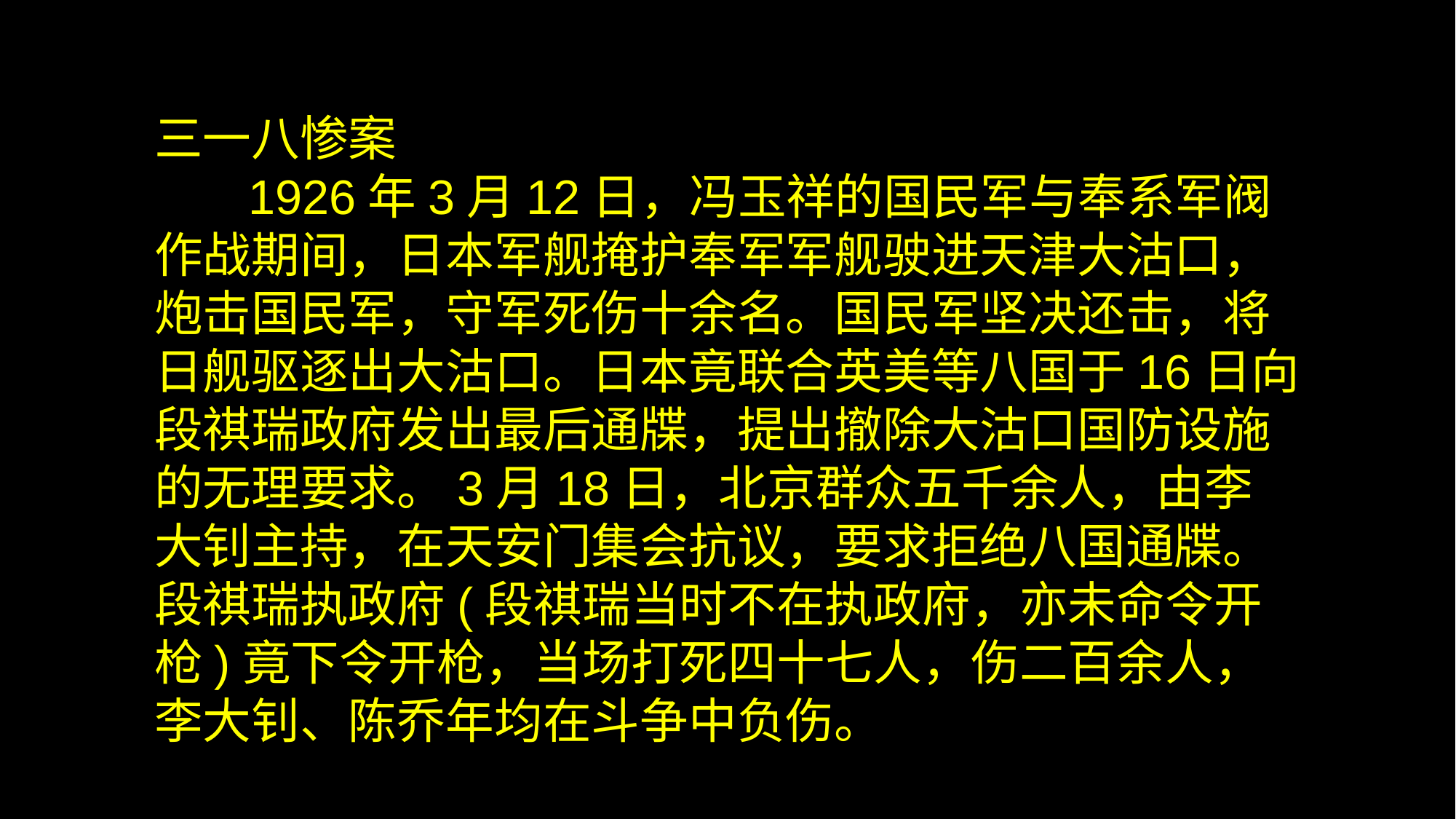

三一八惨案
       1926年3月12日，冯玉祥的国民军与奉系军阀作战期间，日本军舰掩护奉军军舰驶进天津大沽口，炮击国民军，守军死伤十余名。国民军坚决还击，将日舰驱逐出大沽口。日本竟联合英美等八国于16日向段祺瑞政府发出最后通牒，提出撤除大沽口国防设施的无理要求。3月18日，北京群众五千余人，由李大钊主持，在天安门集会抗议，要求拒绝八国通牒。段祺瑞执政府(段祺瑞当时不在执政府，亦未命令开枪)竟下令开枪，当场打死四十七人，伤二百余人，李大钊、陈乔年均在斗争中负伤。